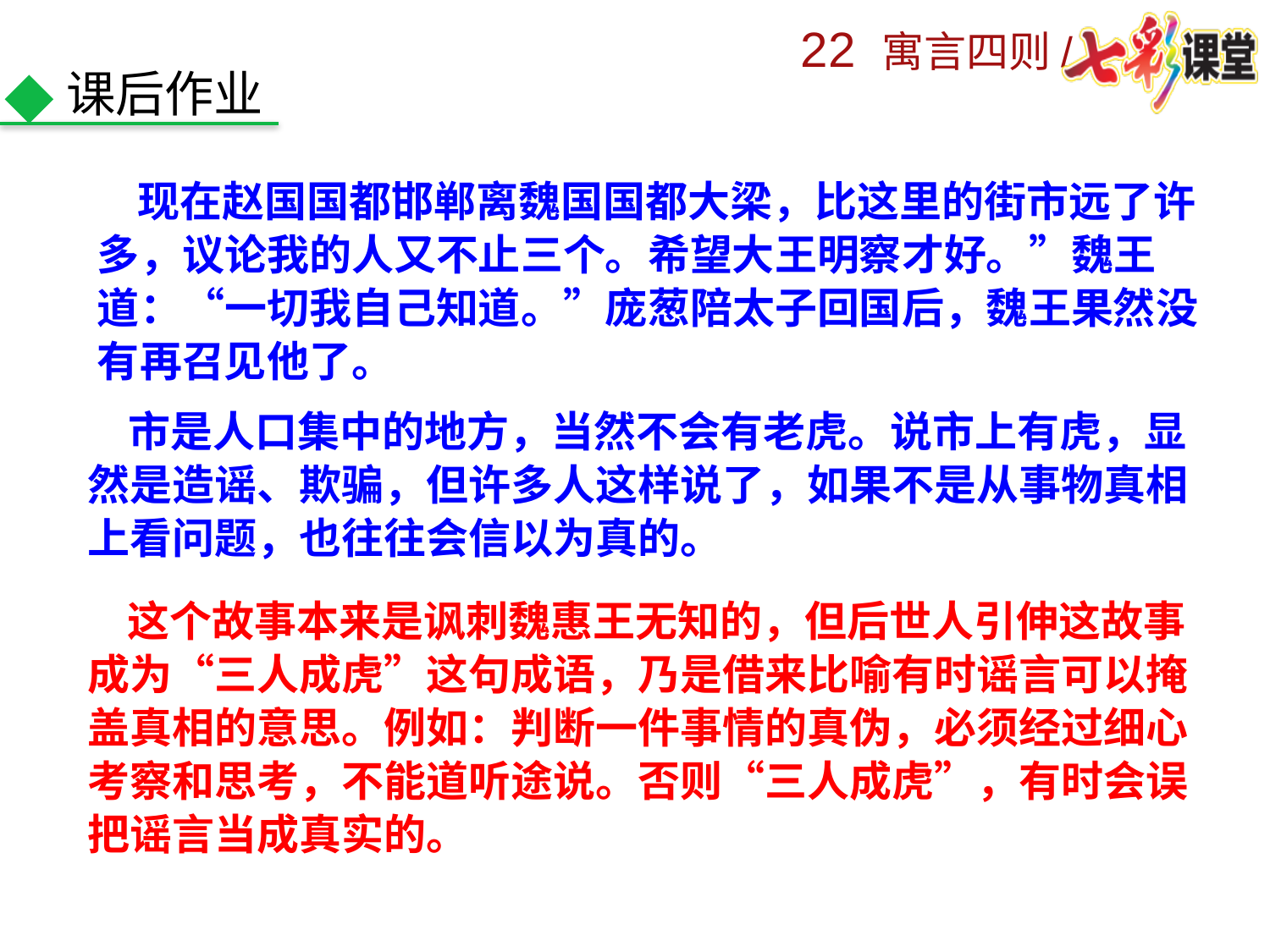

课后作业

    现在赵国国都邯郸离魏国国都大梁，比这里的街市远了许多，议论我的人又不止三个。希望大王明察才好。”魏王道：“一切我自己知道。”庞葱陪太子回国后，魏王果然没有再召见他了。
    市是人口集中的地方，当然不会有老虎。说市上有虎，显然是造谣、欺骗，但许多人这样说了，如果不是从事物真相上看问题，也往往会信以为真的。
    这个故事本来是讽刺魏惠王无知的，但后世人引伸这故事成为“三人成虎”这句成语，乃是借来比喻有时谣言可以掩盖真相的意思。例如：判断一件事情的真伪，必须经过细心考察和思考，不能道听途说。否则“三人成虎”，有时会误把谣言当成真实的。